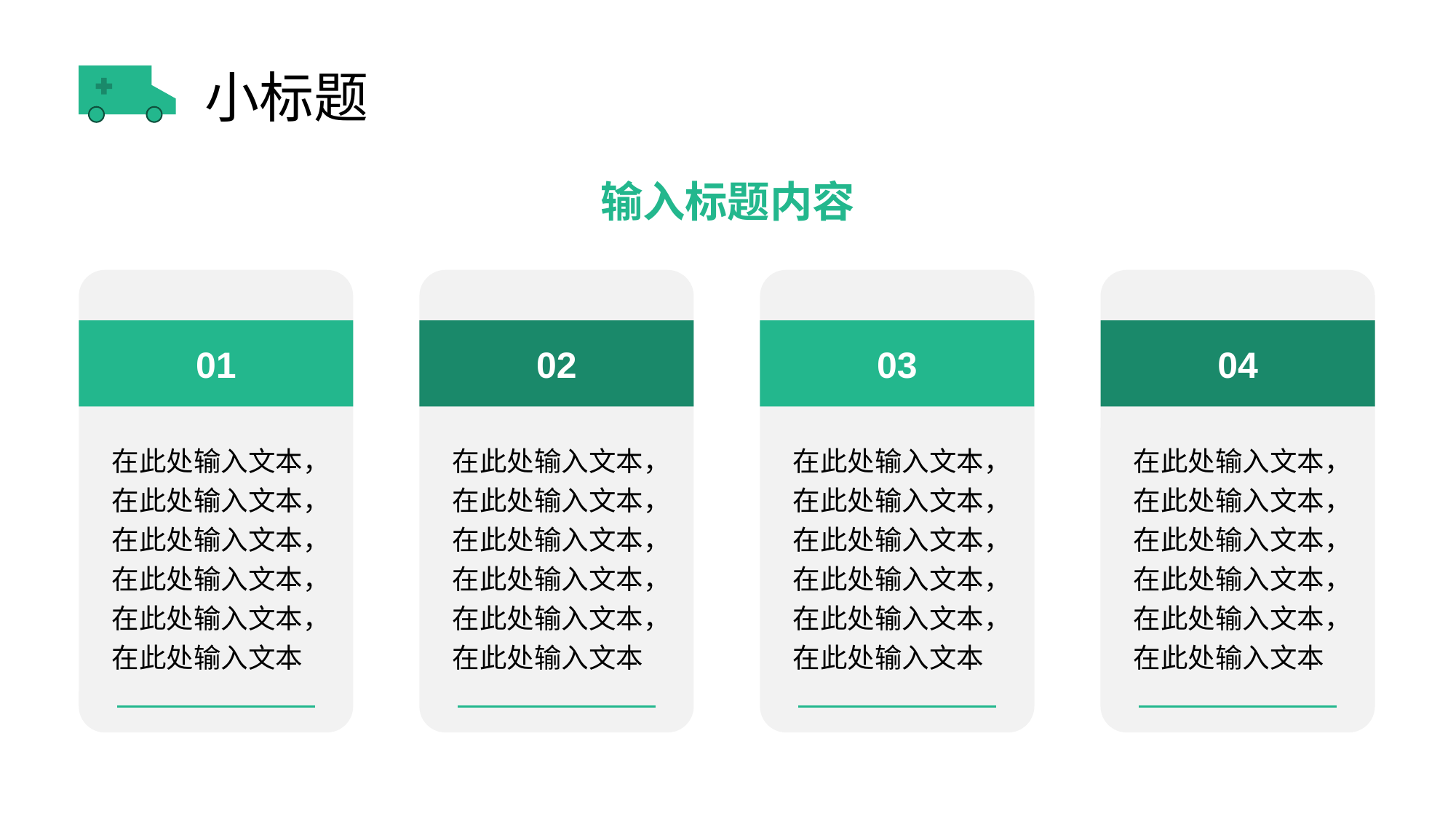

# 小标题
输入标题内容

01
在此处输入文本，在此处输入文本，在此处输入文本，在此处输入文本，在此处输入文本，在此处输入文本

02
在此处输入文本，在此处输入文本，在此处输入文本，在此处输入文本，在此处输入文本，在此处输入文本

03
在此处输入文本，在此处输入文本，在此处输入文本，在此处输入文本，在此处输入文本，在此处输入文本

04
在此处输入文本，在此处输入文本，在此处输入文本，在此处输入文本，在此处输入文本，在此处输入文本